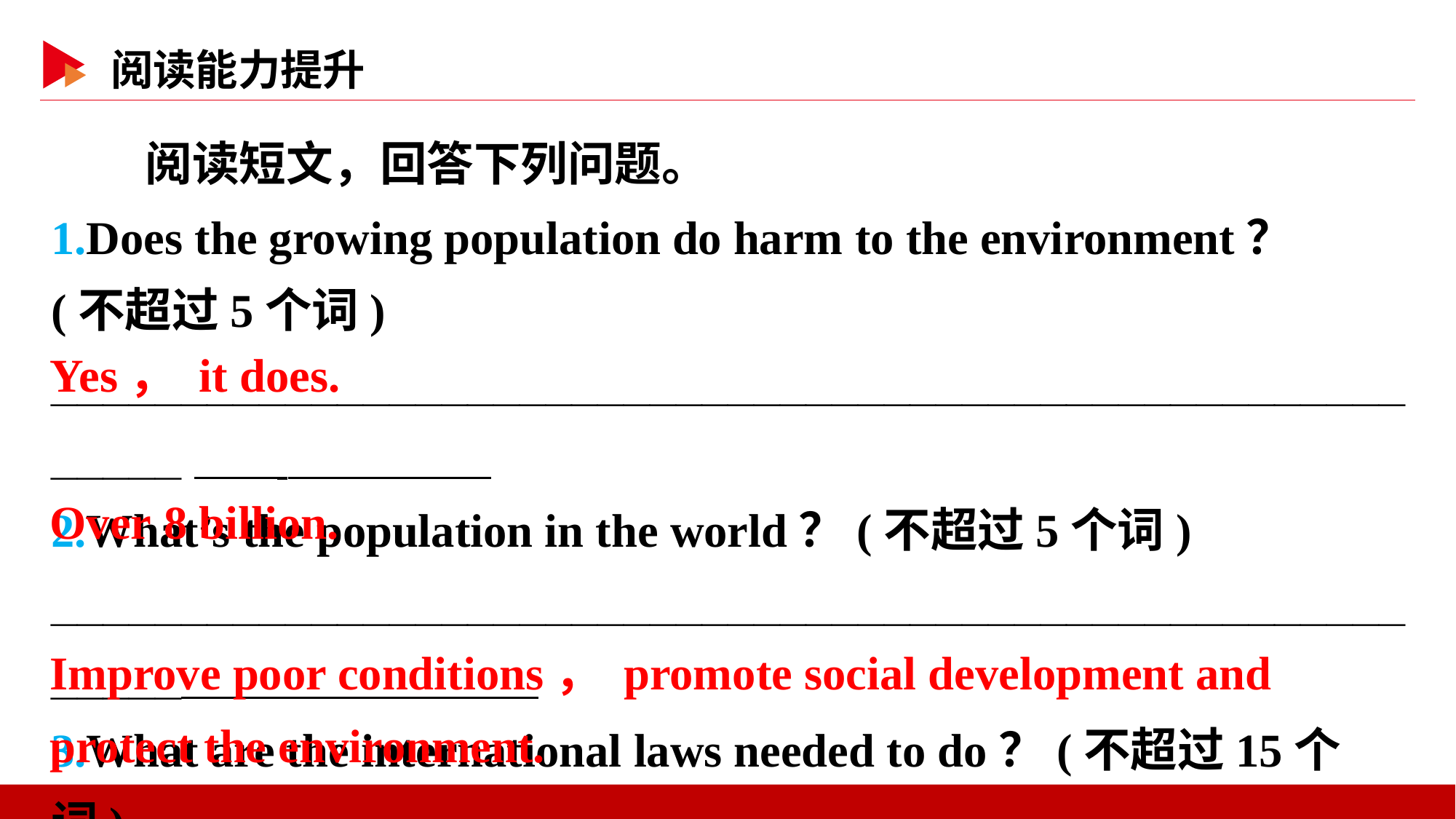

阅读短文，回答下列问题。
1.Does the growing population do harm to the environment？
(不超过5个词)
_________________________________________________________
2.What’s the population in the world？(不超过5个词)
_________________________________________________________
3.What are the international laws needed to do？(不超过15个词)
_________________________________________________________
_________________________________________________________
Yes， it does.
Over 8 billion.
Improve poor conditions， promote social development and protect the environment.